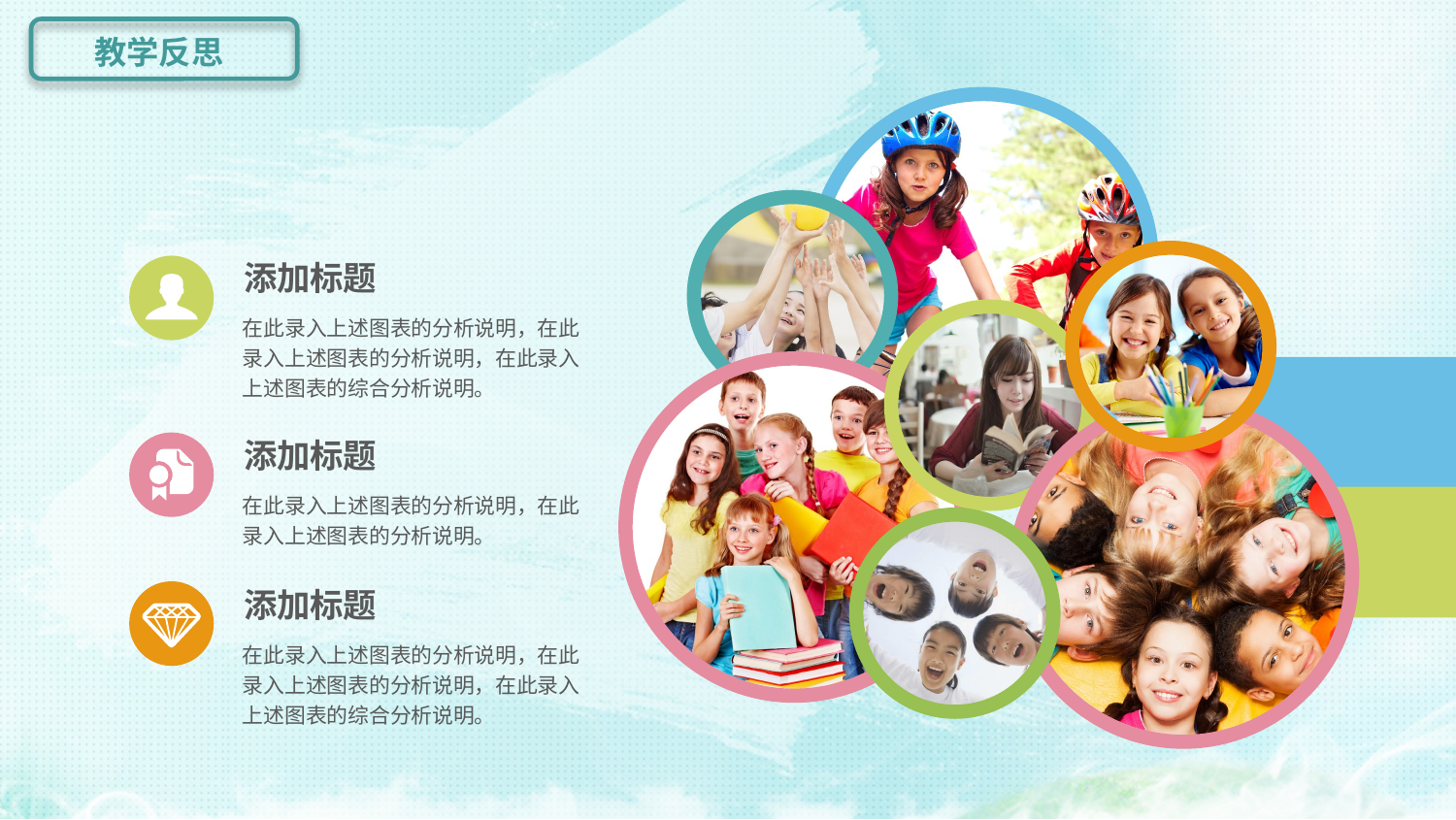

教学反思

添加标题

在此录入上述图表的分析说明，在此录入上述图表的分析说明，在此录入上述图表的综合分析说明。

添加标题

在此录入上述图表的分析说明，在此录入上述图表的分析说明。

添加标题

在此录入上述图表的分析说明，在此录入上述图表的分析说明，在此录入上述图表的综合分析说明。